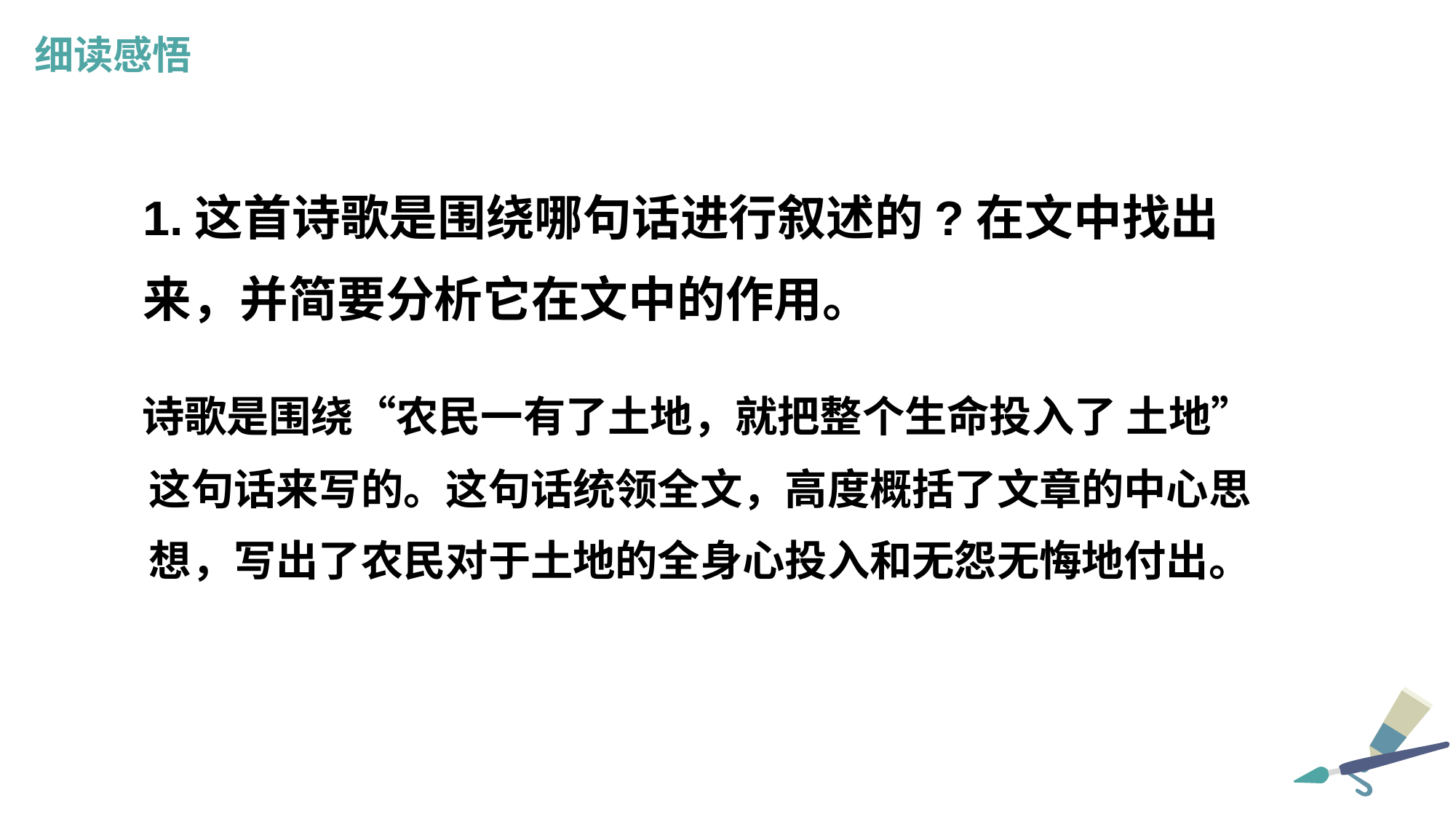

细读感悟
1.这首诗歌是围绕哪句话进行叙述的?在文中找出来，并简要分析它在文中的作用。
  诗歌是围绕“农民一有了土地，就把整个生命投入了 土地”这句话来写的。这句话统领全文，高度概括了文章的中心思想，写出了农民对于土地的全身心投入和无怨无悔地付出。